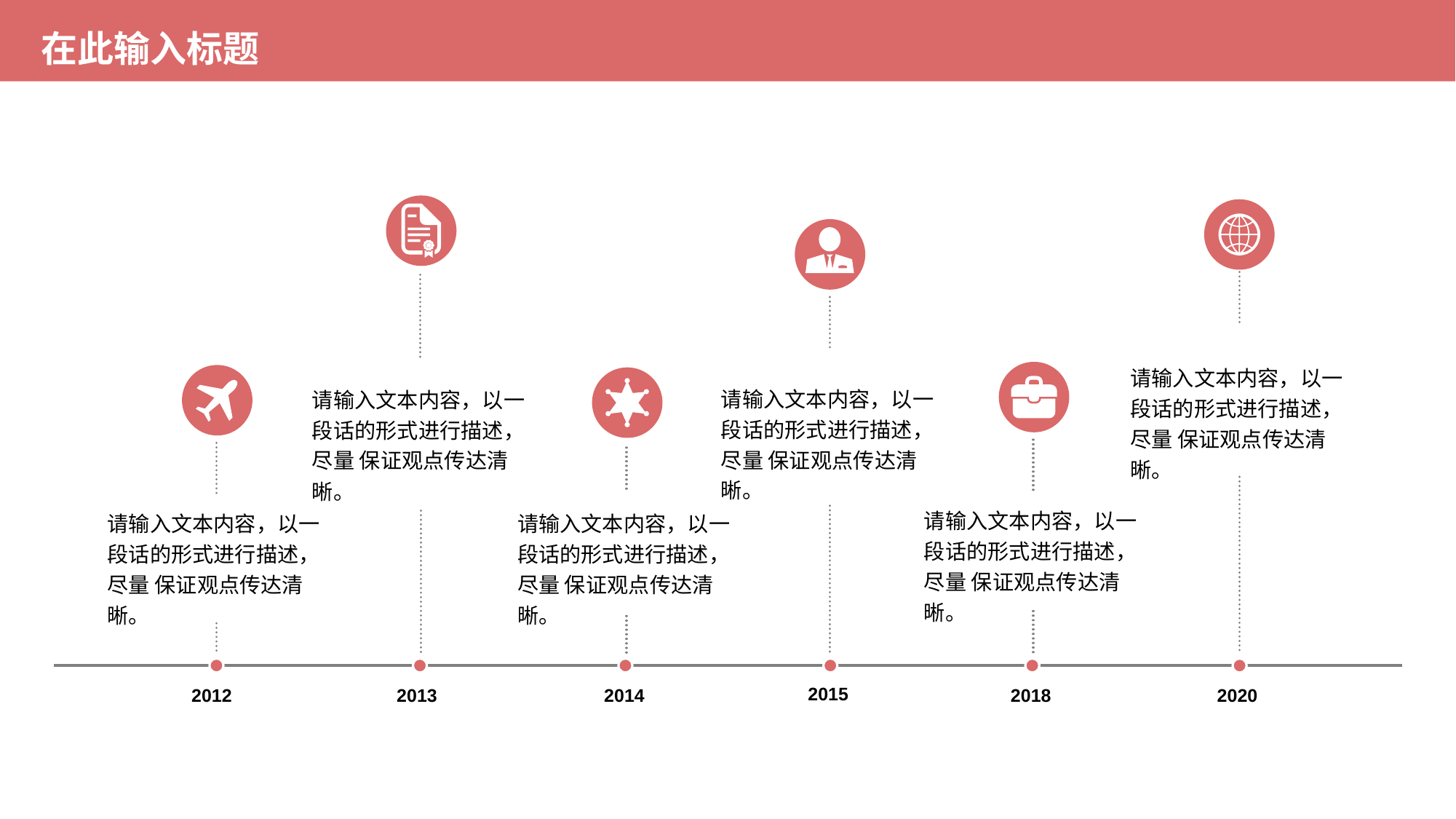

在此输入标题

请输入文本内容，以一段话的形式进行描述，尽量 保证观点传达清晰。

请输入文本内容，以一段话的形式进行描述，尽量 保证观点传达清晰。
请输入文本内容，以一段话的形式进行描述，尽量 保证观点传达清晰。
请输入文本内容，以一段话的形式进行描述，尽量 保证观点传达清晰。
请输入文本内容，以一段话的形式进行描述，尽量 保证观点传达清晰。
请输入文本内容，以一段话的形式进行描述，尽量 保证观点传达清晰。

2015
2012
2013
2014
2018
2020